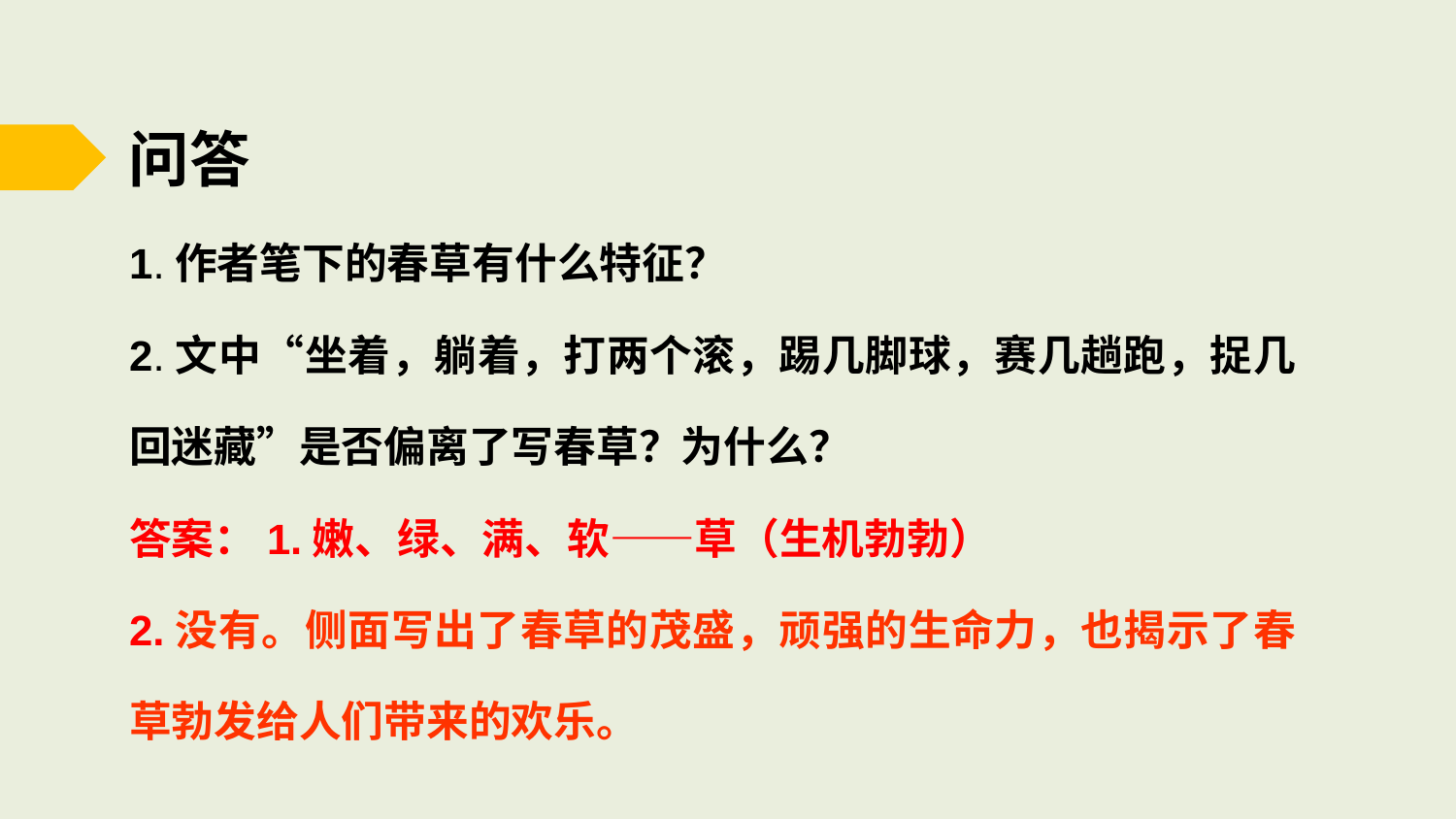

问答

1.作者笔下的春草有什么特征？
2.文中“坐着，躺着，打两个滚，踢几脚球，赛几趟跑，捉几回迷藏”是否偏离了写春草？为什么？
答案：1.嫩、绿、满、软——草（生机勃勃）
2.没有。侧面写出了春草的茂盛，顽强的生命力，也揭示了春草勃发给人们带来的欢乐。